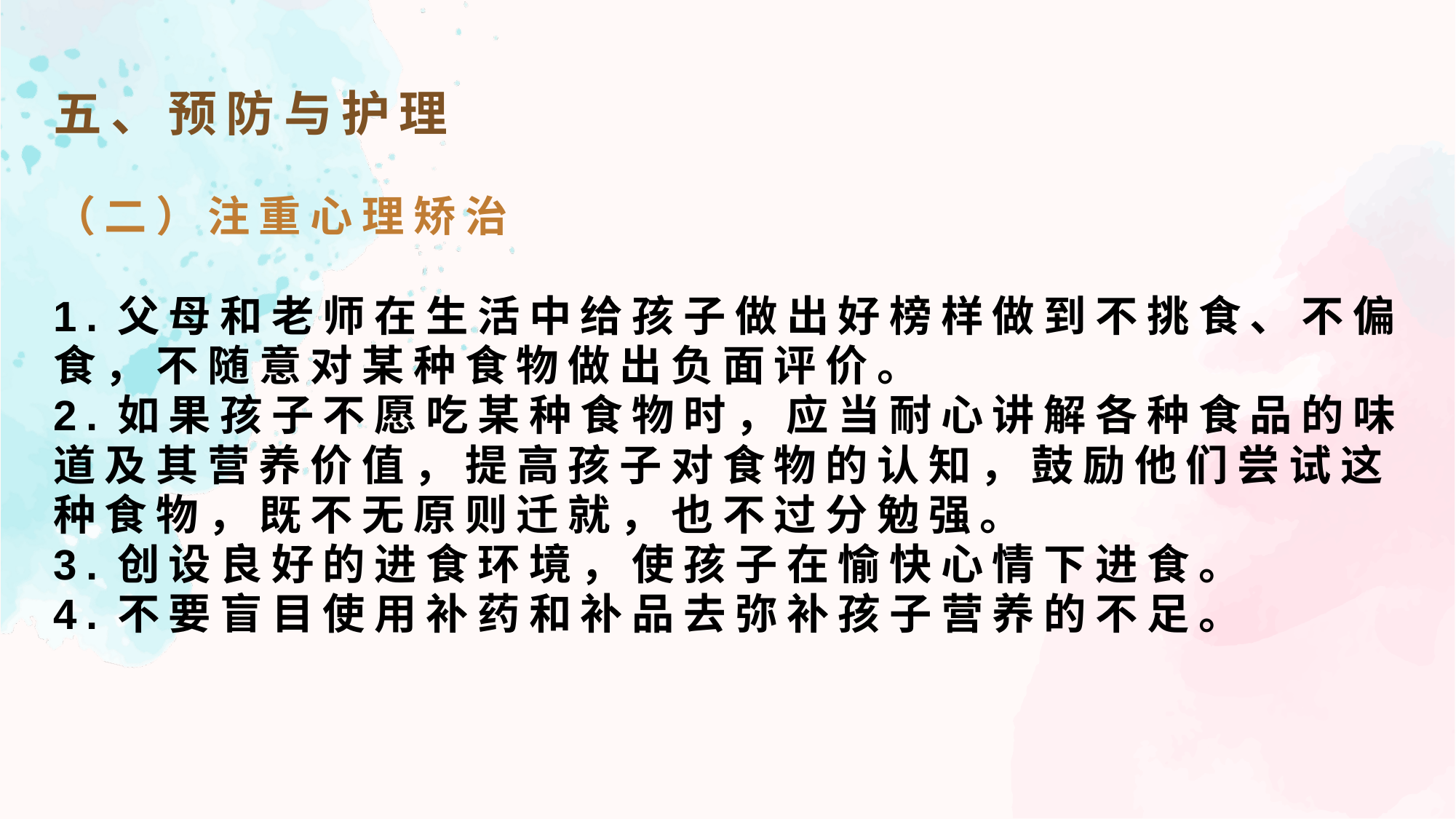

五、预防与护理

（二）注重心理矫治

1.父母和老师在生活中给孩子做出好榜样做到不挑食、不偏食，不随意对某种食物做出负面评价。
2.如果孩子不愿吃某种食物时，应当耐心讲解各种食品的味道及其营养价值，提高孩子对食物的认知，鼓励他们尝试这种食物，既不无原则迁就，也不过分勉强。
3.创设良好的进食环境，使孩子在愉快心情下进食。
4.不要盲目使用补药和补品去弥补孩子营养的不足。